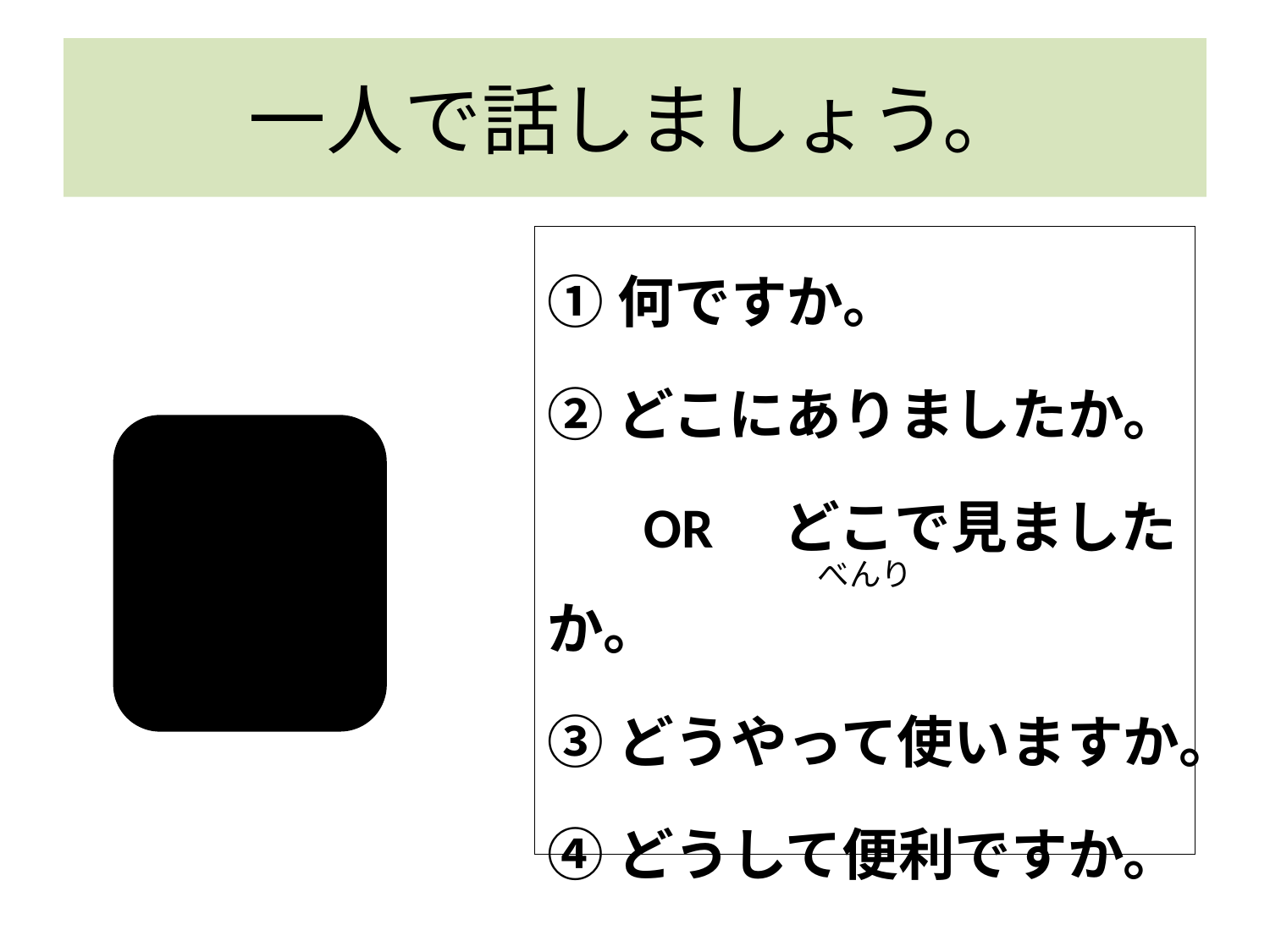

# 一人で話しましょう。
①何ですか。
②どこにありましたか。
　  OR　どこで見ましたか。
③どうやって使いますか。
④どうして便利ですか。

べんり